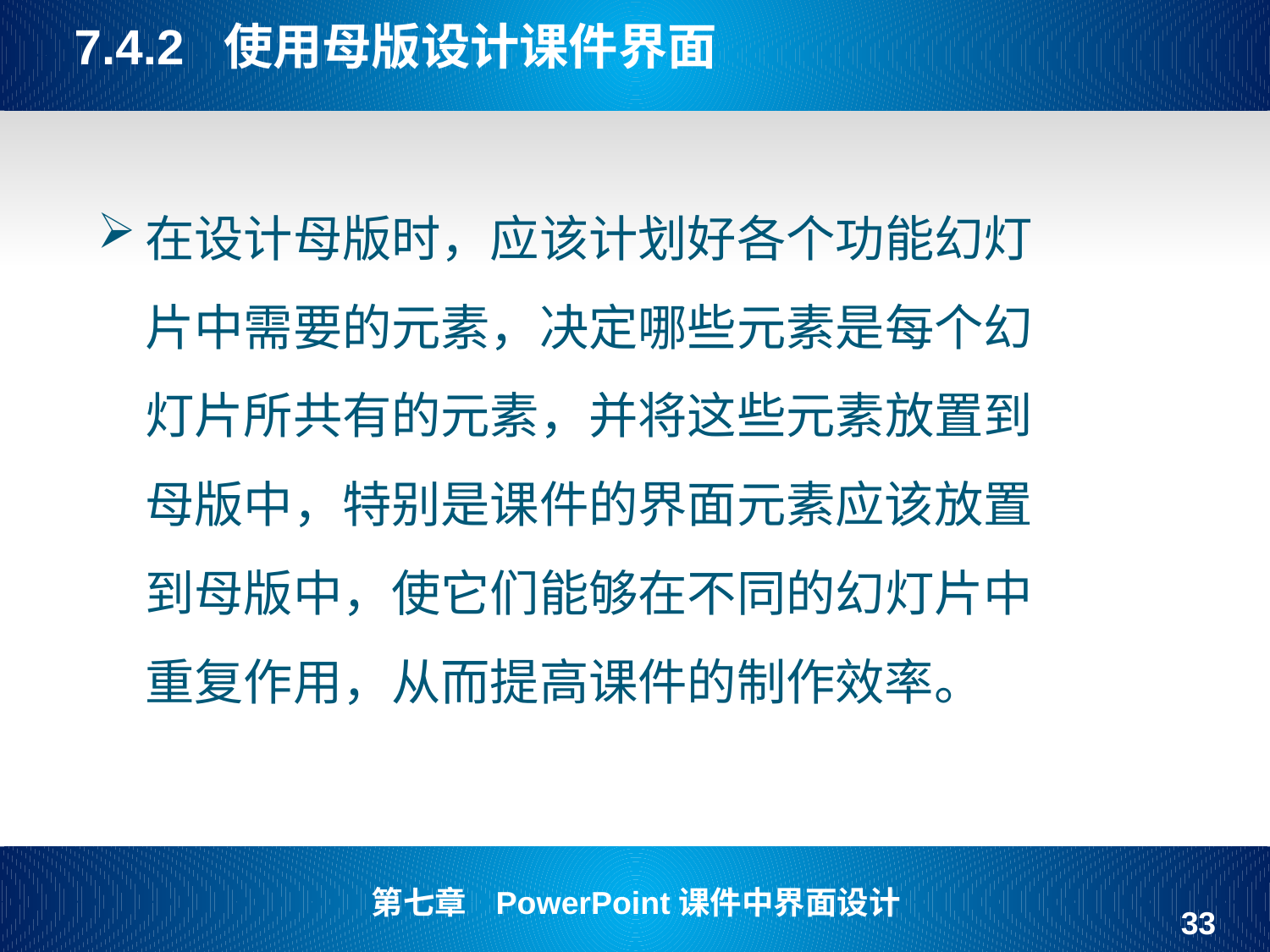

# 7.4.2  使用母版设计课件界面
在设计母版时，应该计划好各个功能幻灯片中需要的元素，决定哪些元素是每个幻灯片所共有的元素，并将这些元素放置到母版中，特别是课件的界面元素应该放置到母版中，使它们能够在不同的幻灯片中重复作用，从而提高课件的制作效率。

33